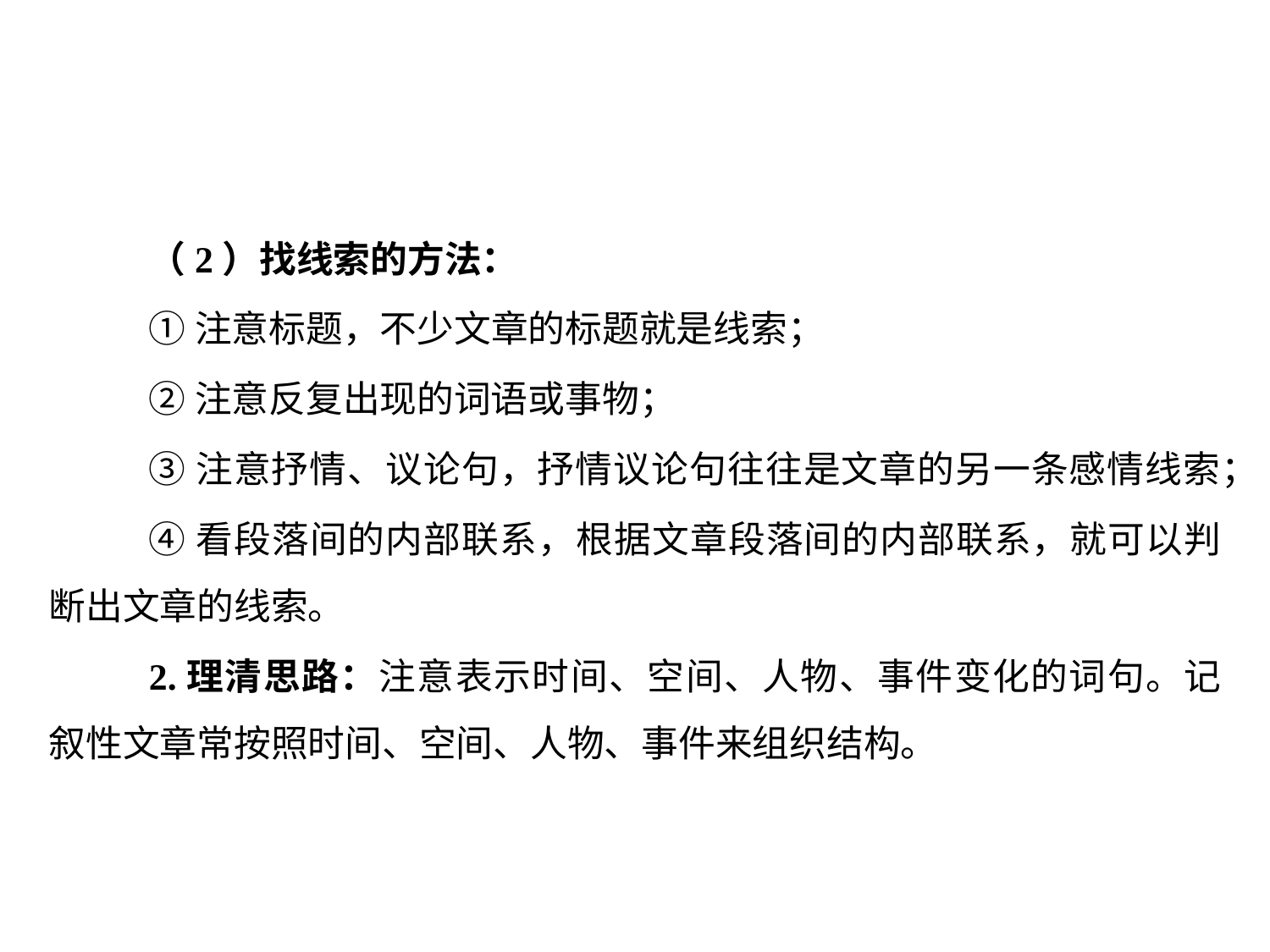

（2）找线索的方法：
①注意标题，不少文章的标题就是线索；
②注意反复出现的词语或事物；
③注意抒情、议论句，抒情议论句往往是文章的另一条感情线索；
④看段落间的内部联系，根据文章段落间的内部联系，就可以判断出文章的线索。
2.理清思路：注意表示时间、空间、人物、事件变化的词句。记叙性文章常按照时间、空间、人物、事件来组织结构。